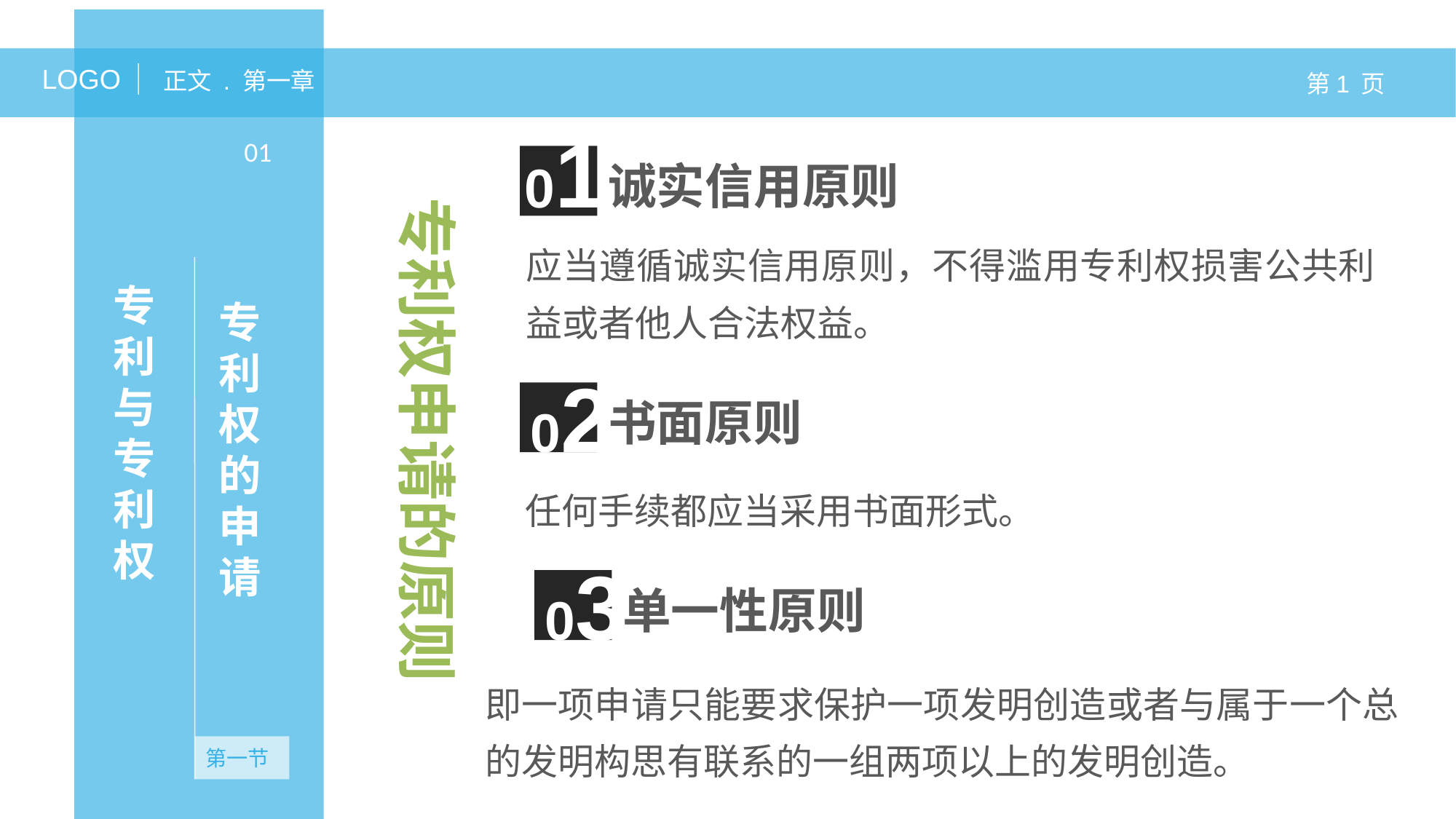

LOGO
正文 . 第一章

第1 页
01
专利权的申请
01

诚实信用原则
专利权申请的原则
应当遵循诚实信用原则，不得滥用专利权损害公共利益或者他人合法权益。

专利与专利权
02

书面原则
无资产
任何手续都应当采用书面形式。
03

单一性原则
即一项申请只能要求保护一项发明创造或者与属于一个总的发明构思有联系的一组两项以上的发明创造。
第一节